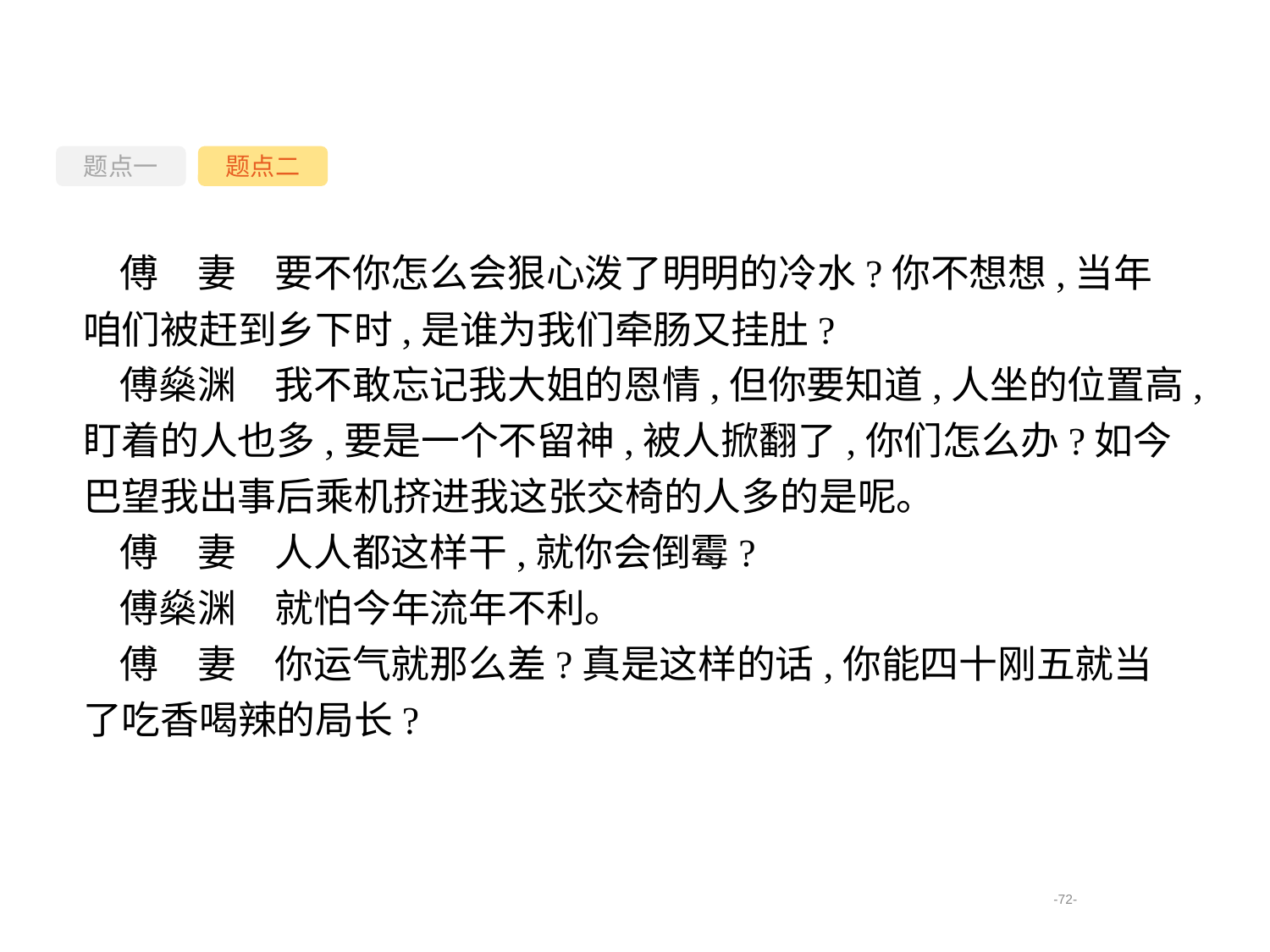

题点一
题点二
傅　妻　要不你怎么会狠心泼了明明的冷水?你不想想,当年咱们被赶到乡下时,是谁为我们牵肠又挂肚?
傅燊渊　我不敢忘记我大姐的恩情,但你要知道,人坐的位置高,盯着的人也多,要是一个不留神,被人掀翻了,你们怎么办?如今巴望我出事后乘机挤进我这张交椅的人多的是呢。
傅　妻　人人都这样干,就你会倒霉?
傅燊渊　就怕今年流年不利。
傅　妻　你运气就那么差?真是这样的话,你能四十刚五就当了吃香喝辣的局长?
-72-